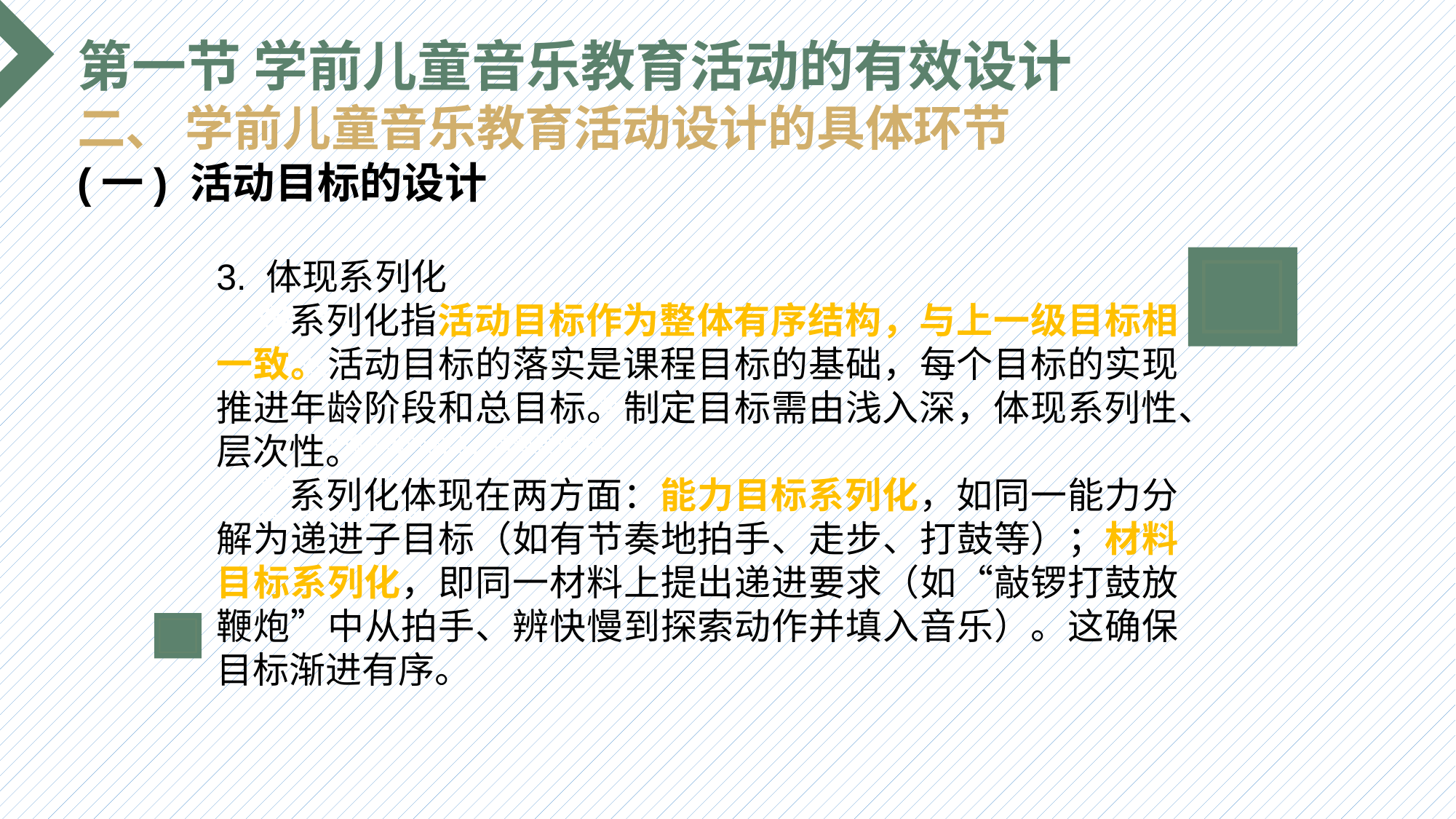

第一节 学前儿童音乐教育活动的有效设计
二、 学前儿童音乐教育活动设计的具体环节
(一) 活动目标的设计

3. 体现系列化
 系列化指活动目标作为整体有序结构，与上一级目标相一致。活动目标的落实是课程目标的基础，每个目标的实现推进年龄阶段和总目标。制定目标需由浅入深，体现系列性、层次性。
 系列化体现在两方面：能力目标系列化，如同一能力分解为递进子目标（如有节奏地拍手、走步、打鼓等）；材料目标系列化，即同一材料上提出递进要求（如“敲锣打鼓放鞭炮”中从拍手、辨快慢到探索动作并填入音乐）。这确保目标渐进有序。

选题背景
输入您的内容，请简要说明，言简意赅即可输入您的内容，请简要说明，言简意赅即可输入您的内容，请简要说明，言简意赅即可输入您的内容，请简要说明，言简意赅即可